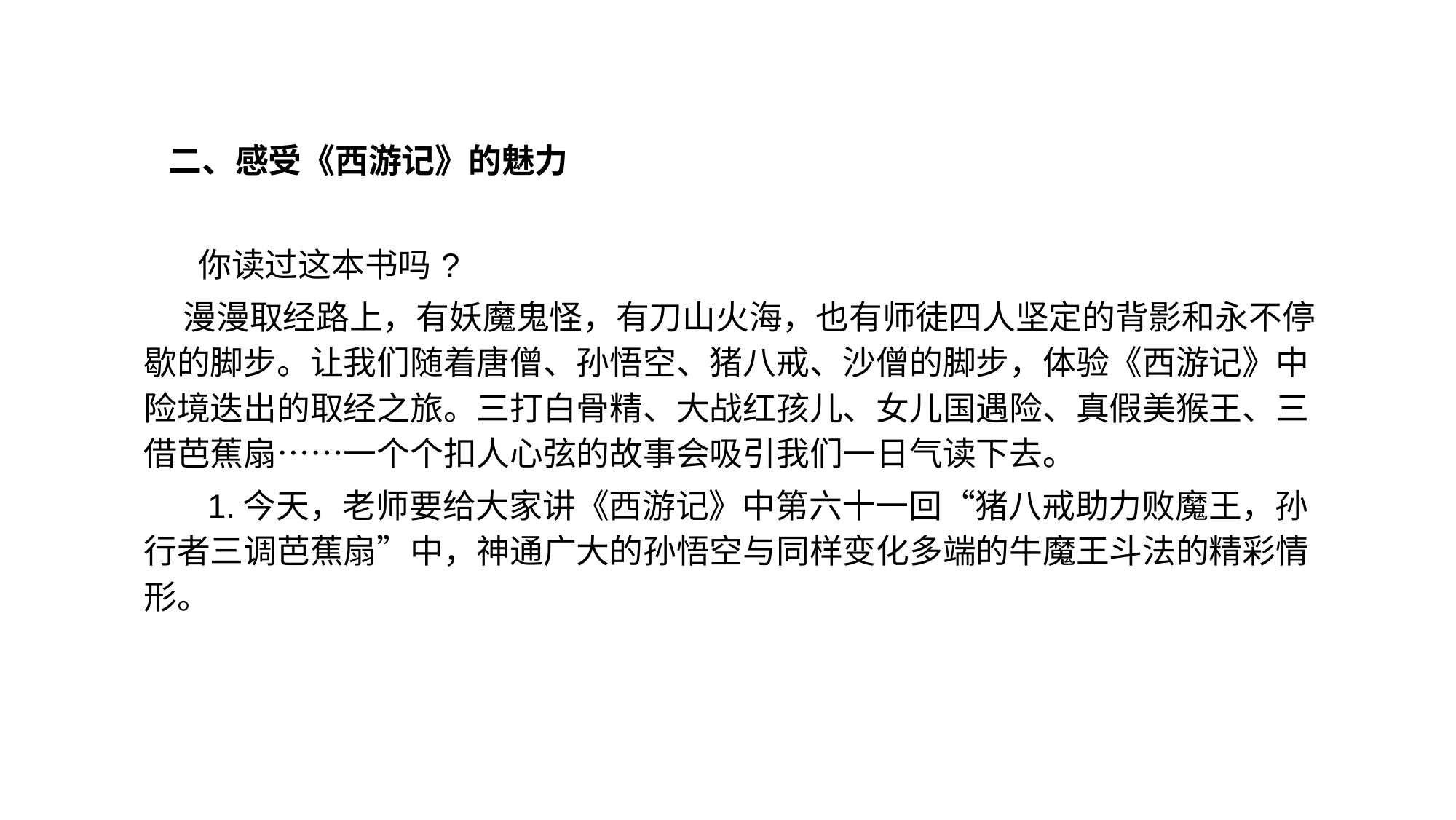

二、感受《西游记》的魅力

你读过这本书吗?
    漫漫取经路上，有妖魔鬼怪，有刀山火海，也有师徒四人坚定的背影和永不停歇的脚步。让我们随着唐僧、孙悟空、猪八戒、沙僧的脚步，体验《西游记》中险境迭出的取经之旅。三打白骨精、大战红孩儿、女儿国遇险、真假美猴王、三借芭蕉扇……一个个扣人心弦的故事会吸引我们一日气读下去。
 1.今天，老师要给大家讲《西游记》中第六十一回“猪八戒助力败魔王，孙行者三调芭蕉扇”中，神通广大的孙悟空与同样变化多端的牛魔王斗法的精彩情形。